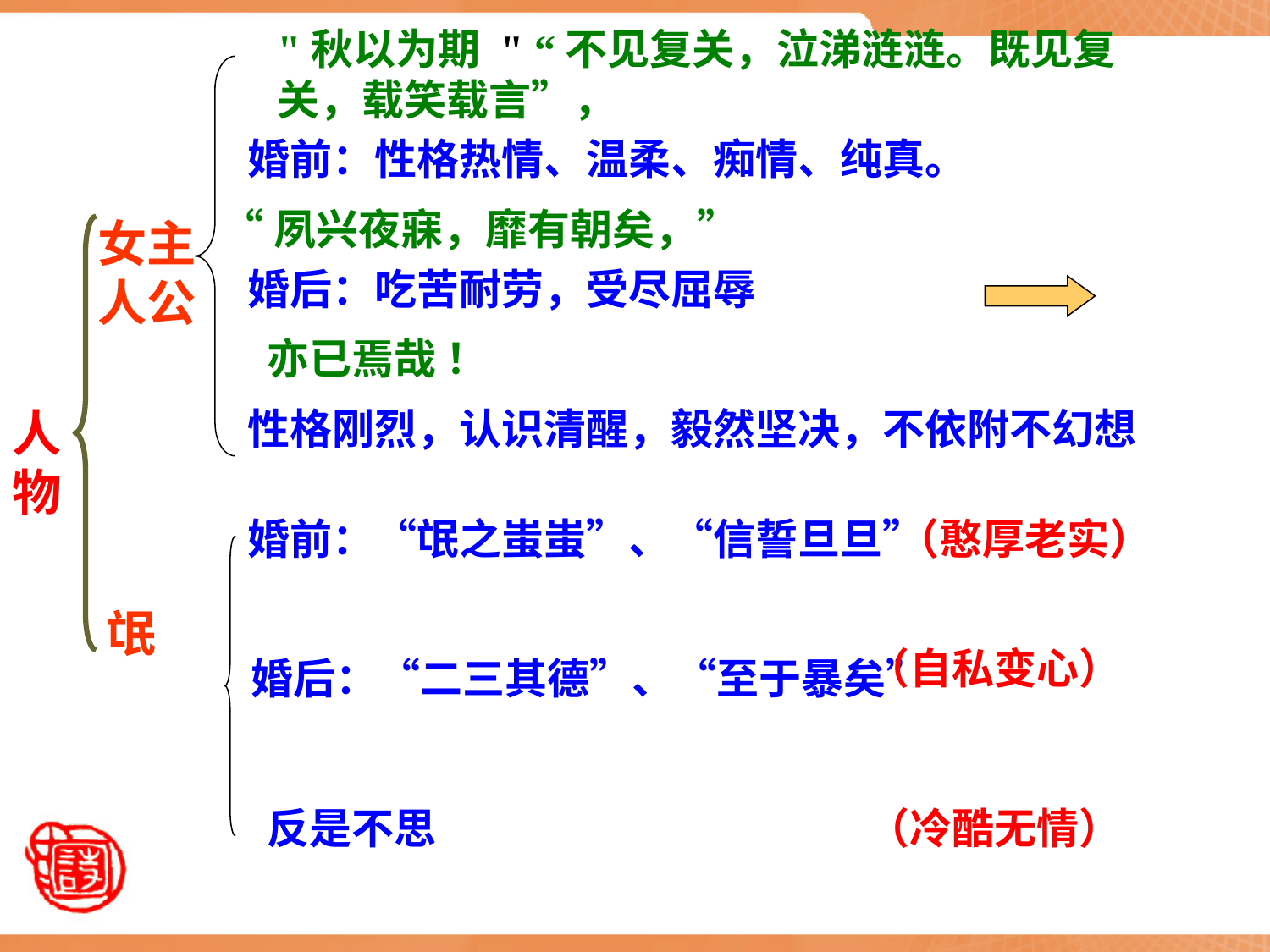

"秋以为期 " “不见复关，泣涕涟涟。既见复关，载笑载言”，

婚前：性格热情、温柔、痴情、纯真。

“夙兴夜寐，靡有朝矣，”
女主人公

婚后：吃苦耐劳，受尽屈辱

 亦已焉哉 ！
人物
性格刚烈，认识清醒，毅然坚决，不依附不幻想

婚前：“氓之蚩蚩”、“信誓旦旦”
（憨厚老实）

氓
（自私变心）
婚后：“二三其德”、“至于暴矣”
反是不思
（冷酷无情）